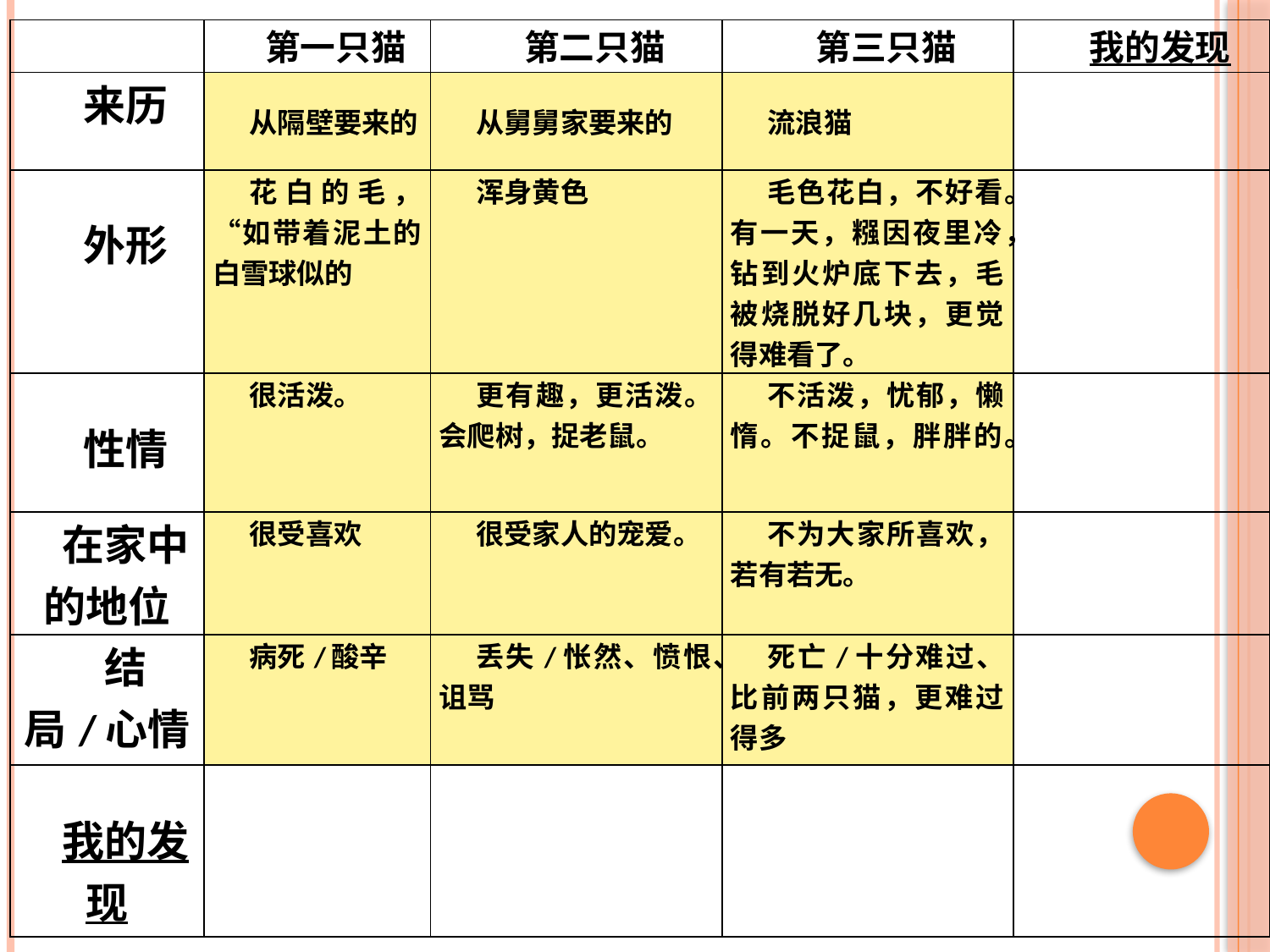

|  | 第一只猫 | 第二只猫 | 第三只猫 | 我的发现 |
| --- | --- | --- | --- | --- |
| 来历 | 从隔壁要来的 | 从舅舅家要来的 | 流浪猫 |  |
| 外形 | 花白的毛，“如带着泥土的白雪球似的 | 浑身黄色 | 毛色花白，不好看。有一天，糨因夜里冷，钻到火炉底下去，毛被烧脱好几块，更觉得难看了。 |  |
| 性情 | 很活泼。 | 更有趣，更活泼。会爬树，捉老鼠。 | 不活泼，忧郁，懒惰。不捉鼠，胖胖的。 |  |
| 在家中的地位 | 很受喜欢 | 很受家人的宠爱。 | 不为大家所喜欢，若有若无。 |  |
| 结局/心情 | 病死/酸辛 | 丢失/怅然、愤恨、诅骂 | 死亡/十分难过、比前两只猫，更难过得多 |  |
| 我的发现 |  |  |  |  |